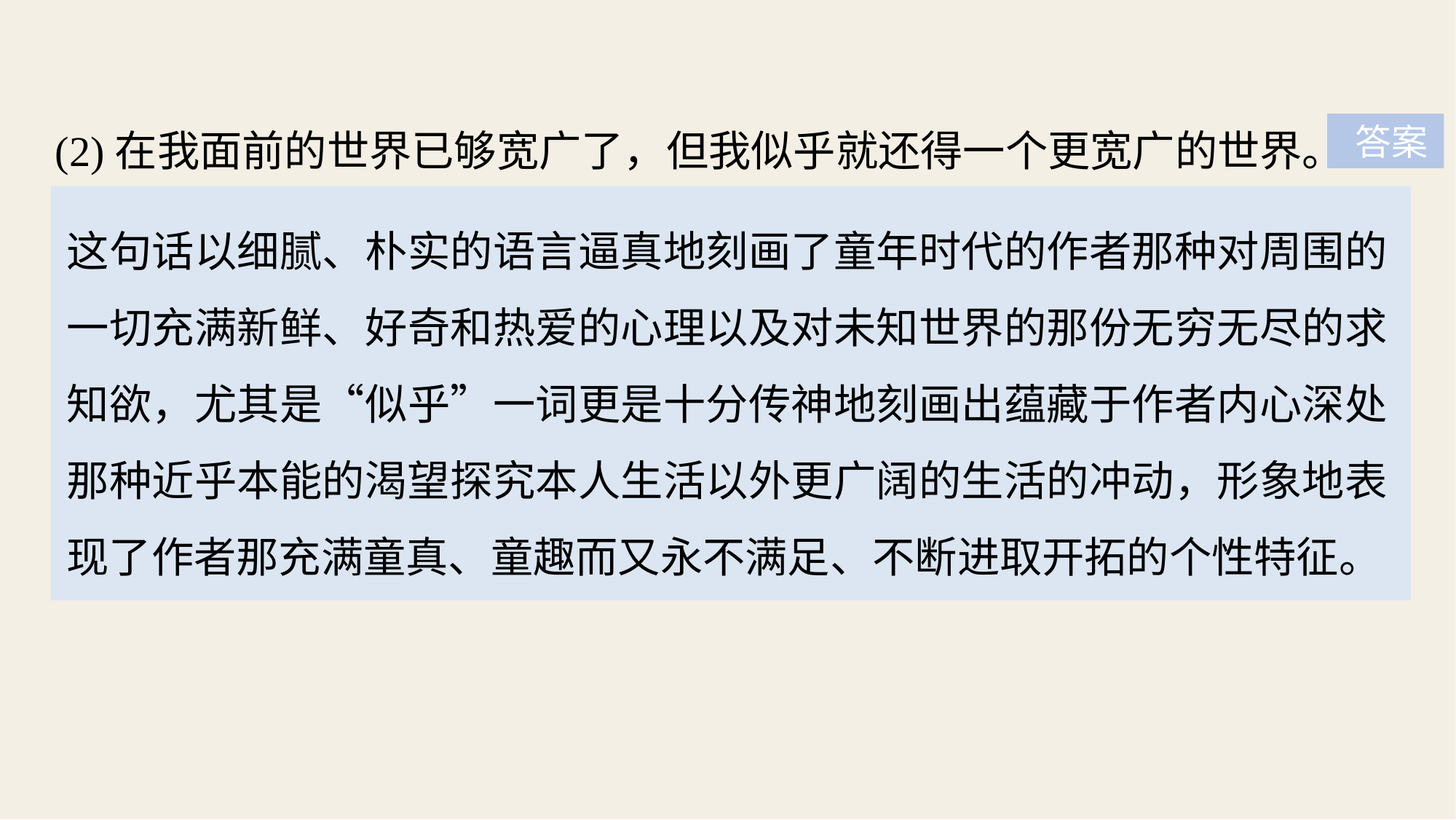

(2)在我面前的世界已够宽广了，但我似乎就还得一个更宽广的世界。
 答案

这句话以细腻、朴实的语言逼真地刻画了童年时代的作者那种对周围的一切充满新鲜、好奇和热爱的心理以及对未知世界的那份无穷无尽的求知欲，尤其是“似乎”一词更是十分传神地刻画出蕴藏于作者内心深处那种近乎本能的渴望探究本人生活以外更广阔的生活的冲动，形象地表现了作者那充满童真、童趣而又永不满足、不断进取开拓的个性特征。